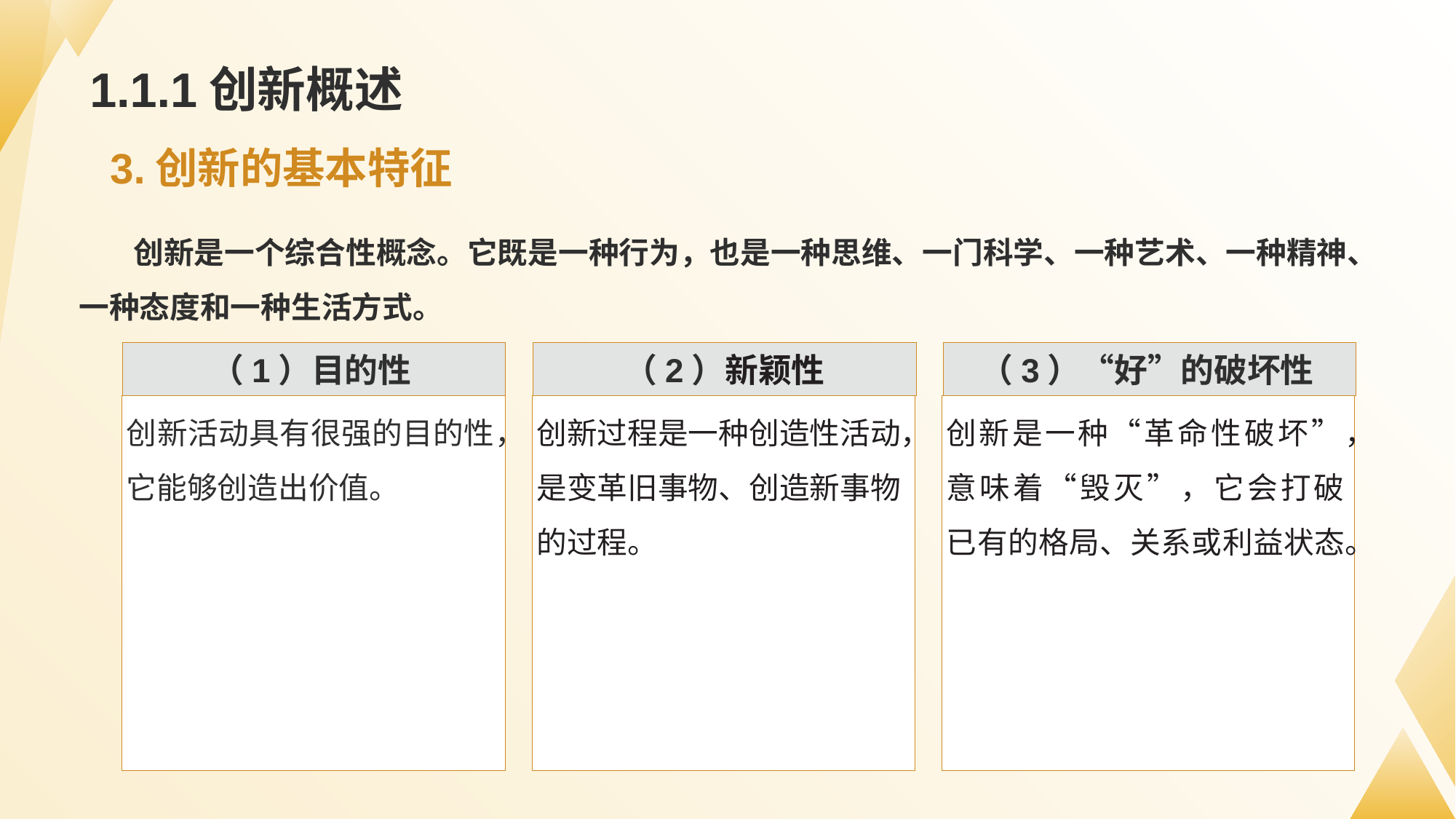

# 1.1.1创新概述
3.创新的基本特征
创新是一个综合性概念。它既是一种行为，也是一种思维、一门科学、一种艺术、一种精神、一种态度和一种生活方式。
（1）目的性
（2）新颖性
（3）“好”的破坏性
创新活动具有很强的目的性，它能够创造出价值。
创新过程是一种创造性活动，是变革旧事物、创造新事物的过程。
创新是一种“革命性破坏”，意味着“毁灭”，它会打破已有的格局、关系或利益状态。